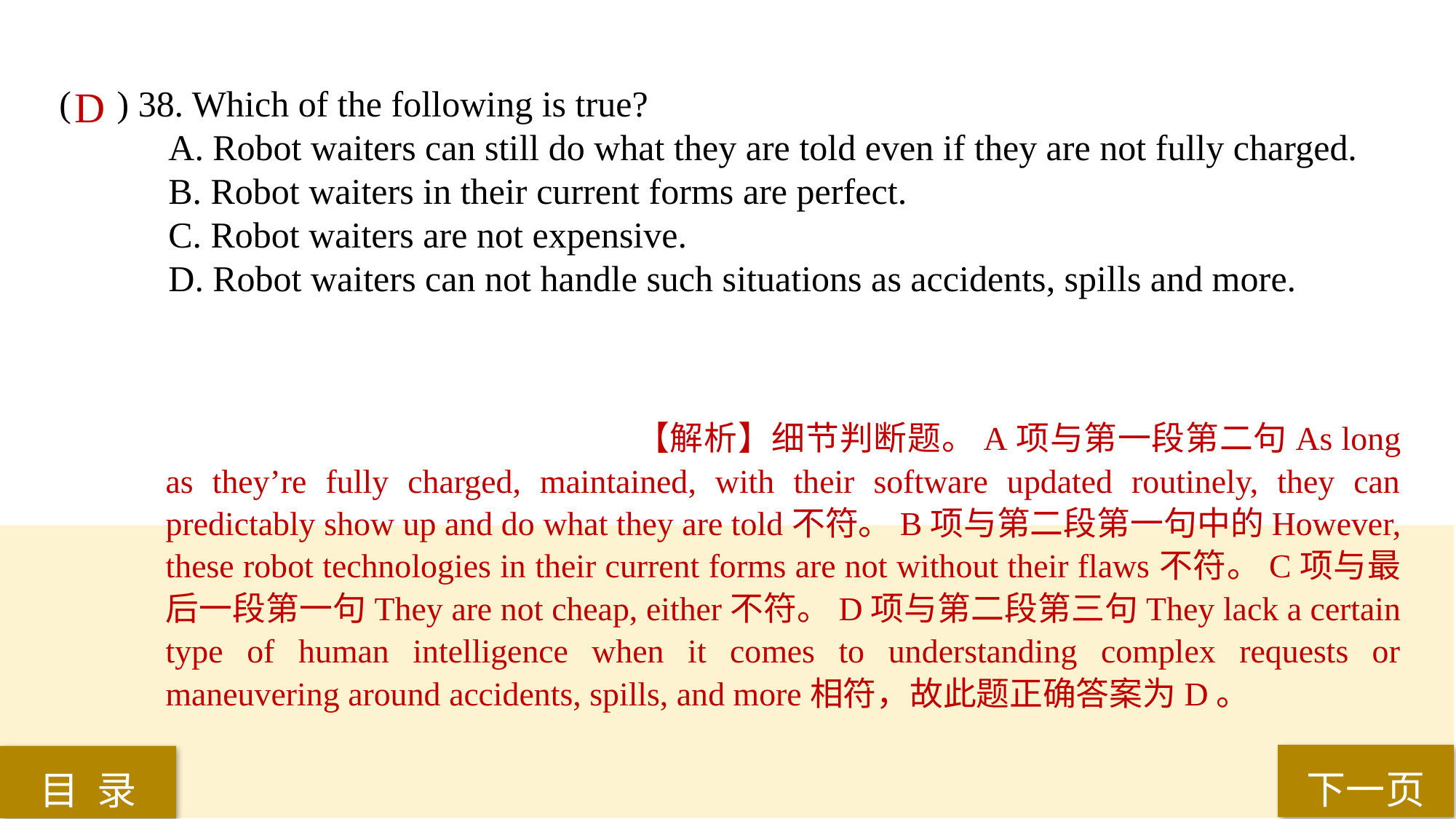

D
(     ) 38. Which of the following is true?
A. Robot waiters can still do what they are told even if they are not fully charged.
B. Robot waiters in their current forms are perfect.
C. Robot waiters are not expensive.
D. Robot waiters can not handle such situations as accidents, spills and more.
【解析】细节判断题。A项与第一段第二句As long as they’re fully charged, maintained, with their software updated routinely, they can predictably show up and do what they are told不符。B项与第二段第一句中的However, these robot technologies in their current forms are not without their flaws不符。C项与最后一段第一句They are not cheap, either不符。D项与第二段第三句They lack a certain type of human intelligence when it comes to understanding complex requests or maneuvering around accidents, spills, and more相符，故此题正确答案为D。